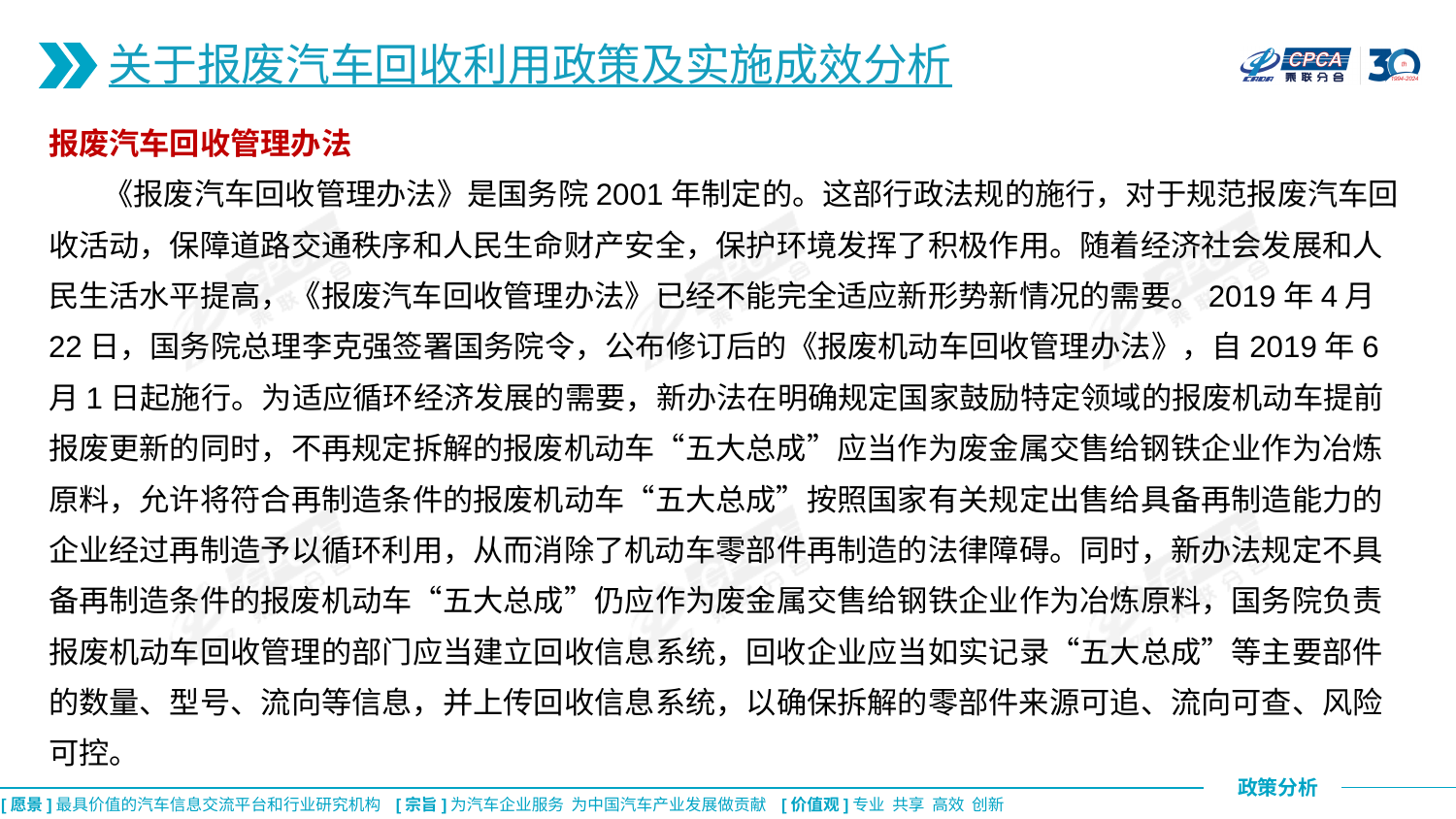

关于报废汽车回收利用政策及实施成效分析
报废汽车回收管理办法
       《报废汽车回收管理办法》是国务院2001年制定的。这部行政法规的施行，对于规范报废汽车回收活动，保障道路交通秩序和人民生命财产安全，保护环境发挥了积极作用。随着经济社会发展和人民生活水平提高，《报废汽车回收管理办法》已经不能完全适应新形势新情况的需要。2019年4月22日，国务院总理李克强签署国务院令，公布修订后的《报废机动车回收管理办法》，自2019年6月1日起施行。为适应循环经济发展的需要，新办法在明确规定国家鼓励特定领域的报废机动车提前报废更新的同时，不再规定拆解的报废机动车“五大总成”应当作为废金属交售给钢铁企业作为冶炼原料，允许将符合再制造条件的报废机动车“五大总成”按照国家有关规定出售给具备再制造能力的企业经过再制造予以循环利用，从而消除了机动车零部件再制造的法律障碍。同时，新办法规定不具备再制造条件的报废机动车“五大总成”仍应作为废金属交售给钢铁企业作为冶炼原料，国务院负责报废机动车回收管理的部门应当建立回收信息系统，回收企业应当如实记录“五大总成”等主要部件的数量、型号、流向等信息，并上传回收信息系统，以确保拆解的零部件来源可追、流向可查、风险可控。